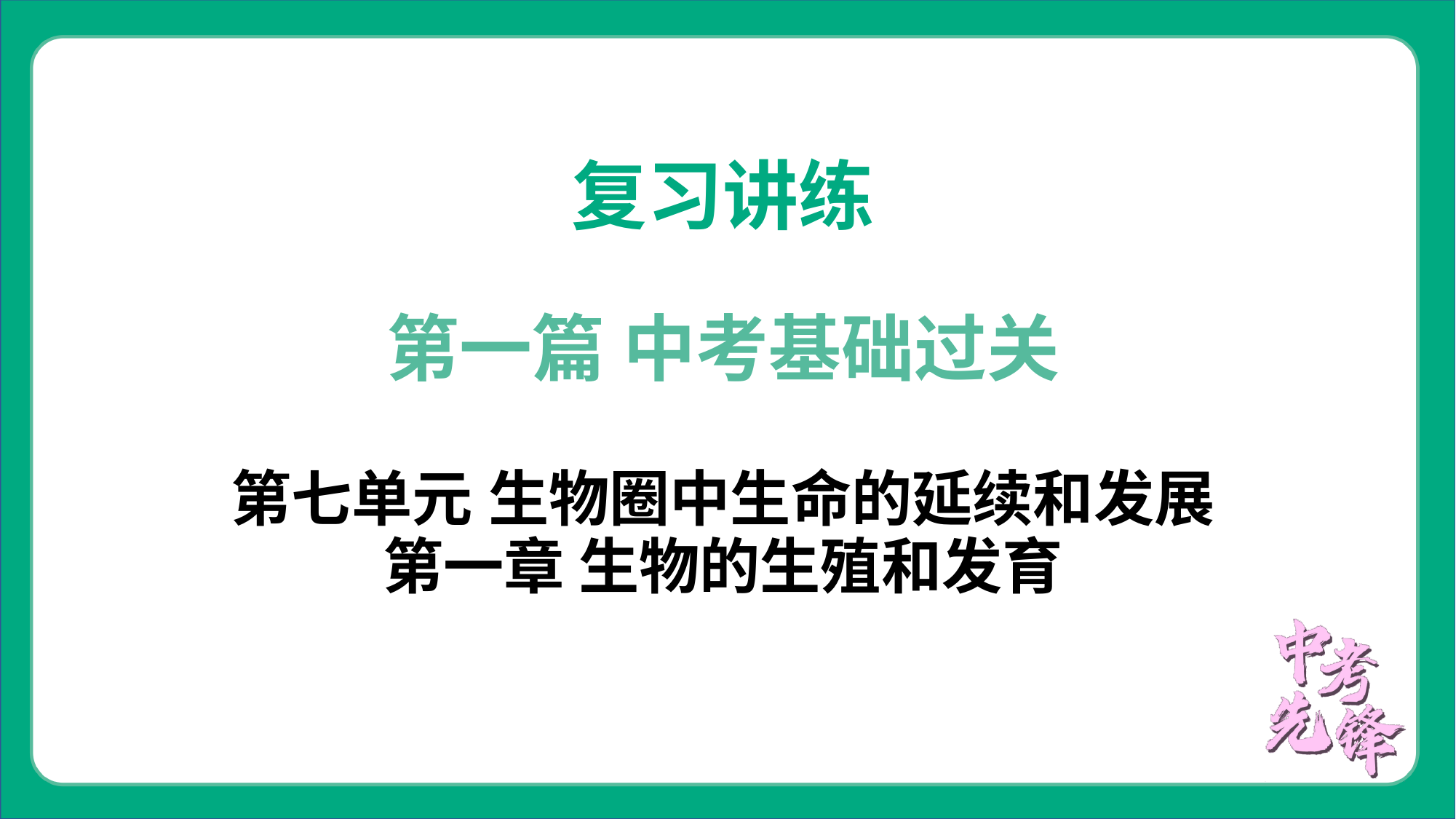

复习讲练
第一篇 中考基础过关
第七单元 生物圈中生命的延续和发展
第一章 生物的生殖和发育